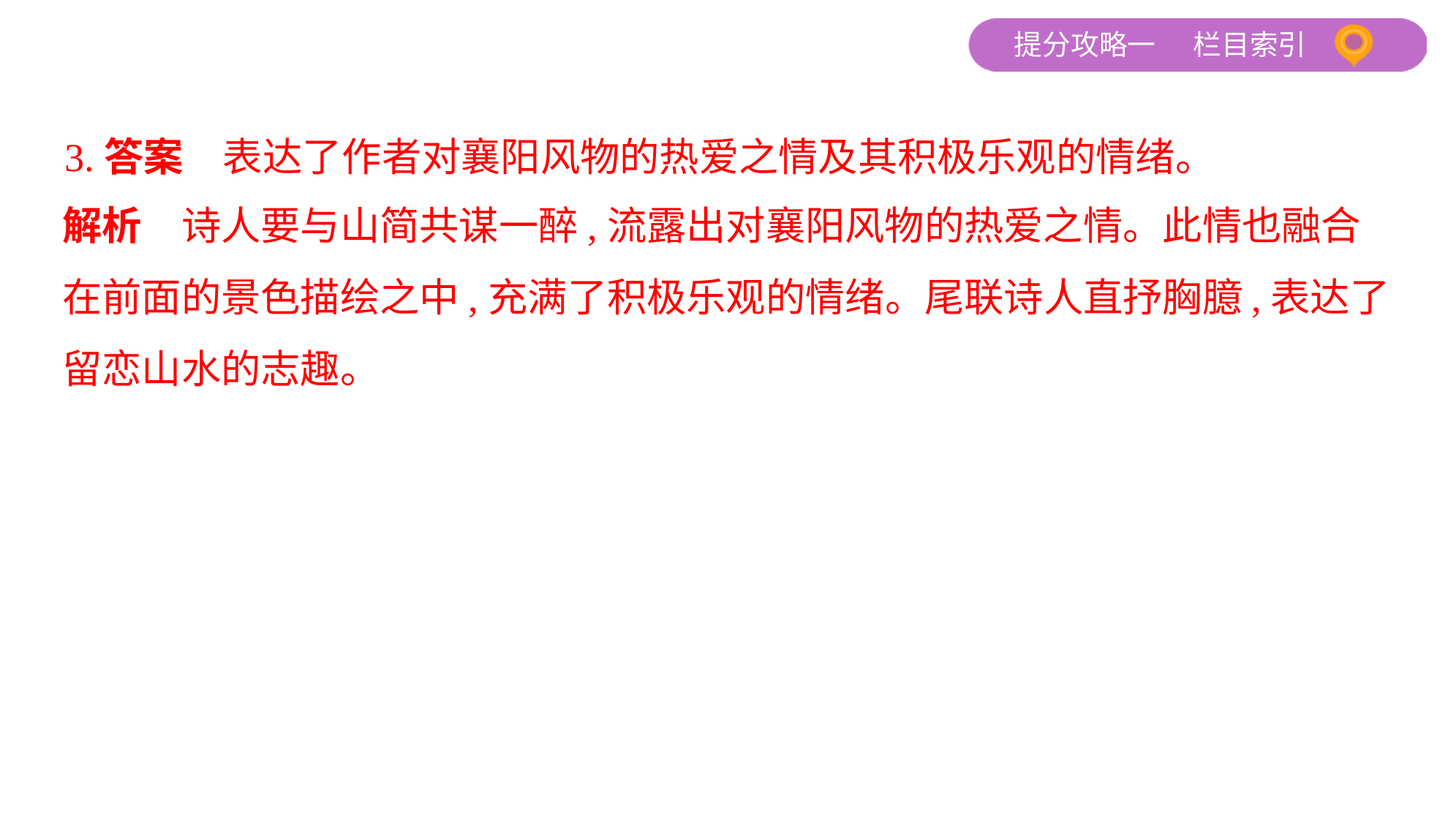

3.答案　表达了作者对襄阳风物的热爱之情及其积极乐观的情绪。
解析　诗人要与山简共谋一醉,流露出对襄阳风物的热爱之情。此情也融合
在前面的景色描绘之中,充满了积极乐观的情绪。尾联诗人直抒胸臆,表达了
留恋山水的志趣。